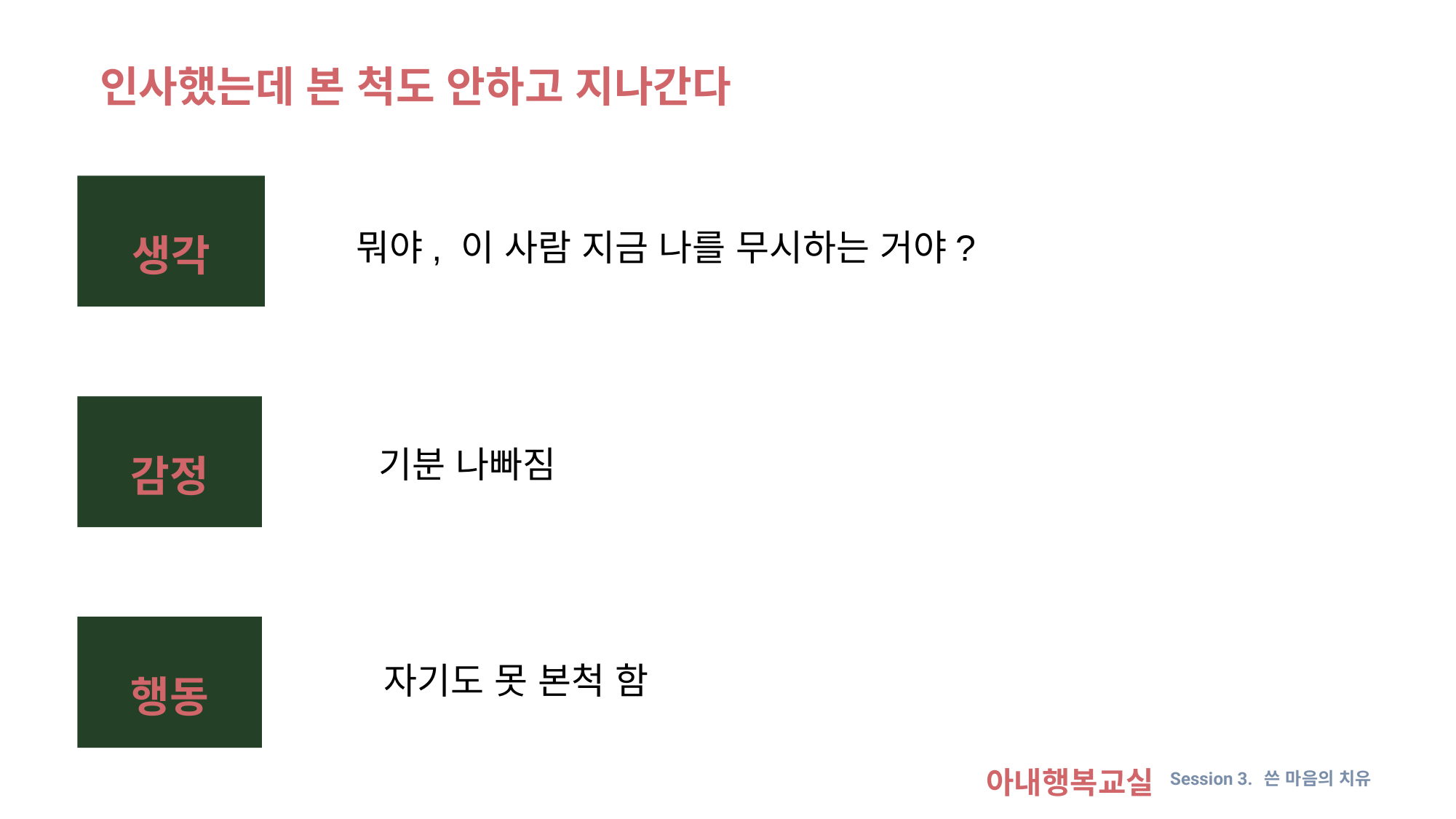

인사했는데 본 척도 안하고 지나간다
생각
뭐야, 이 사람 지금 나를 무시하는 거야?
감정
기분 나빠짐
행동
자기도 못 본척 함
아내행복교실 Session 3. 쓴 마음의 치유